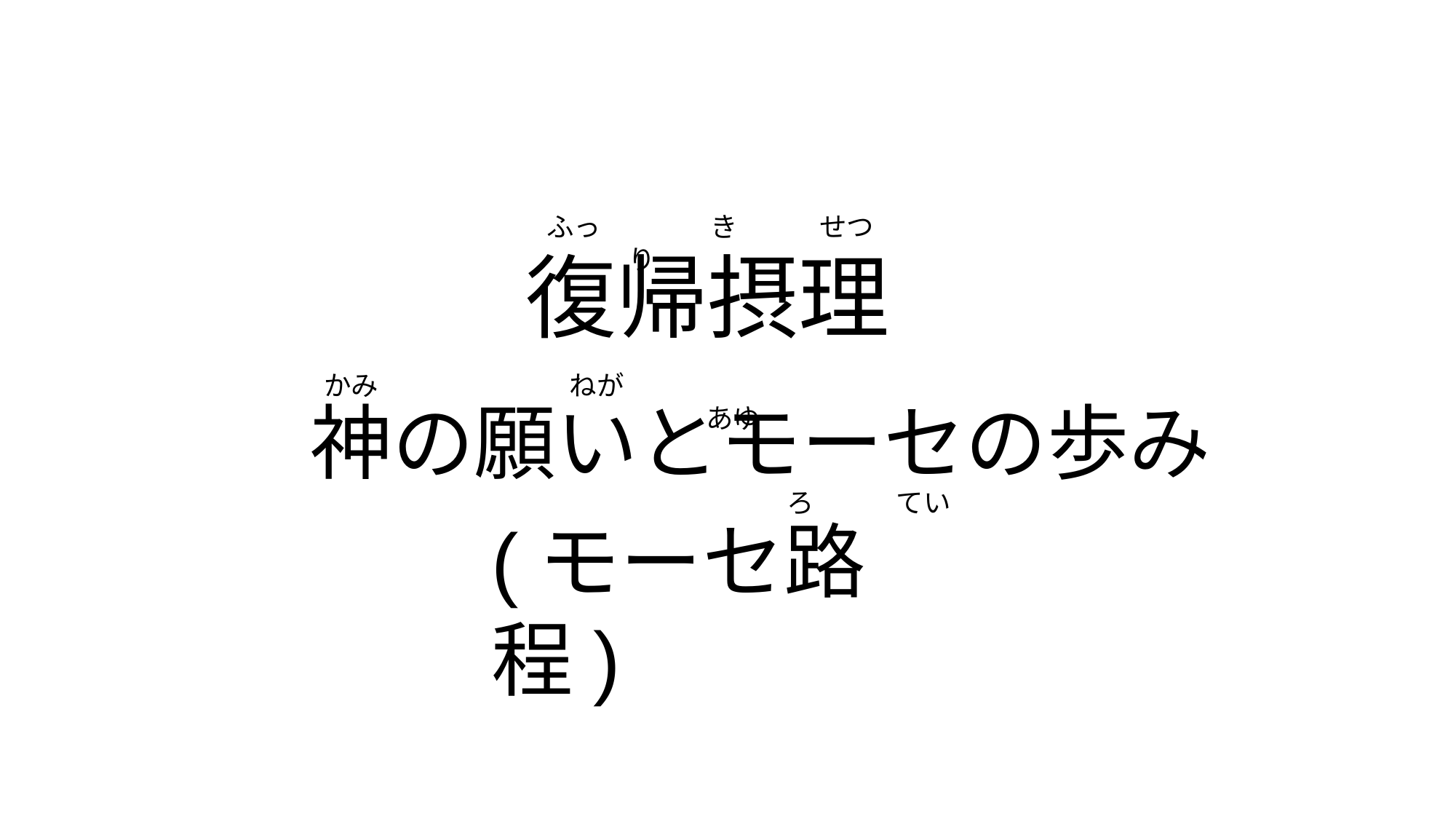

ふっ　　　　き　　　せつ　　　　り
復帰摂理
かみ　　　　　　　ねが　　　　　　　　　　　　　　　　　　　　　　　　　　　　　　　あゆ
神の願いとモーセの歩み
ろ　　　てい
(モーセ路程)